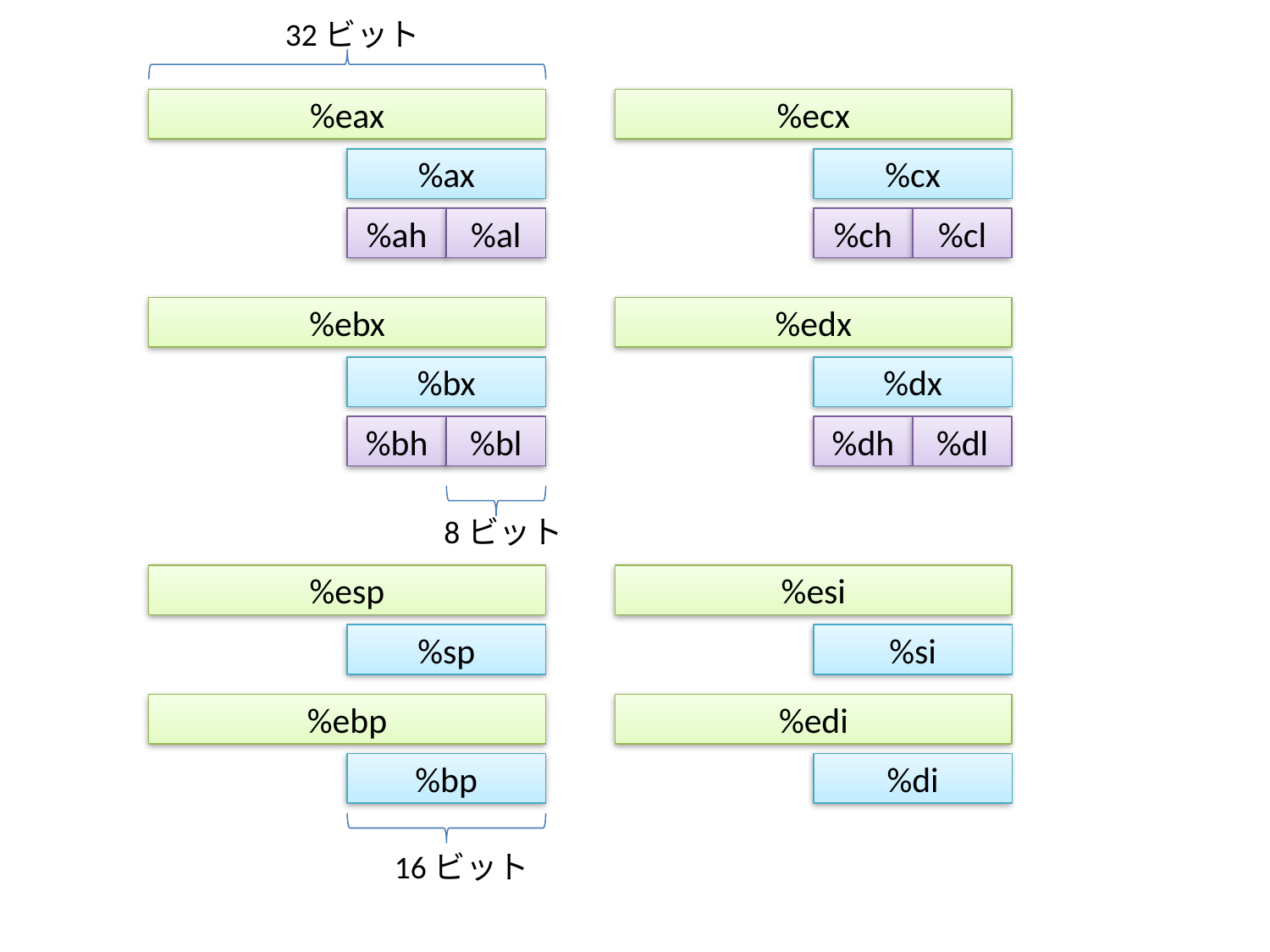

32ビット
%eax
%ecx
%cx
%ch
%cl
%ax
%ah
%al
%ebx
%bx
%bh
%bl
%edx
%dx
%dh
%dl

8ビット
%esp
%sp
%esi
%si
%ebp
%bp
%edi
%di

16ビット